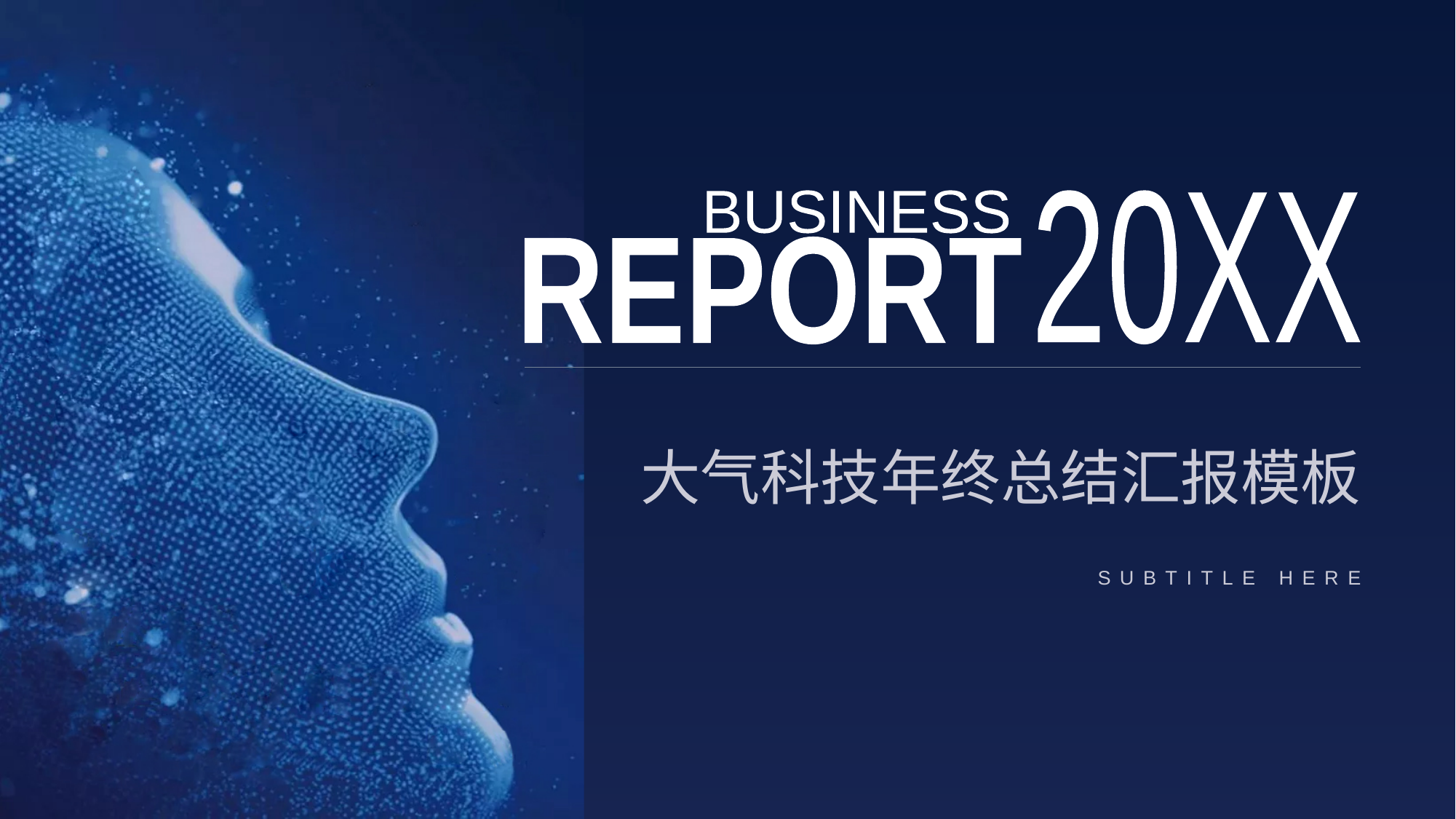

BUSINESS
REPORT
20XX
# 大气科技年终总结汇报模板
SUBTITLE HERE